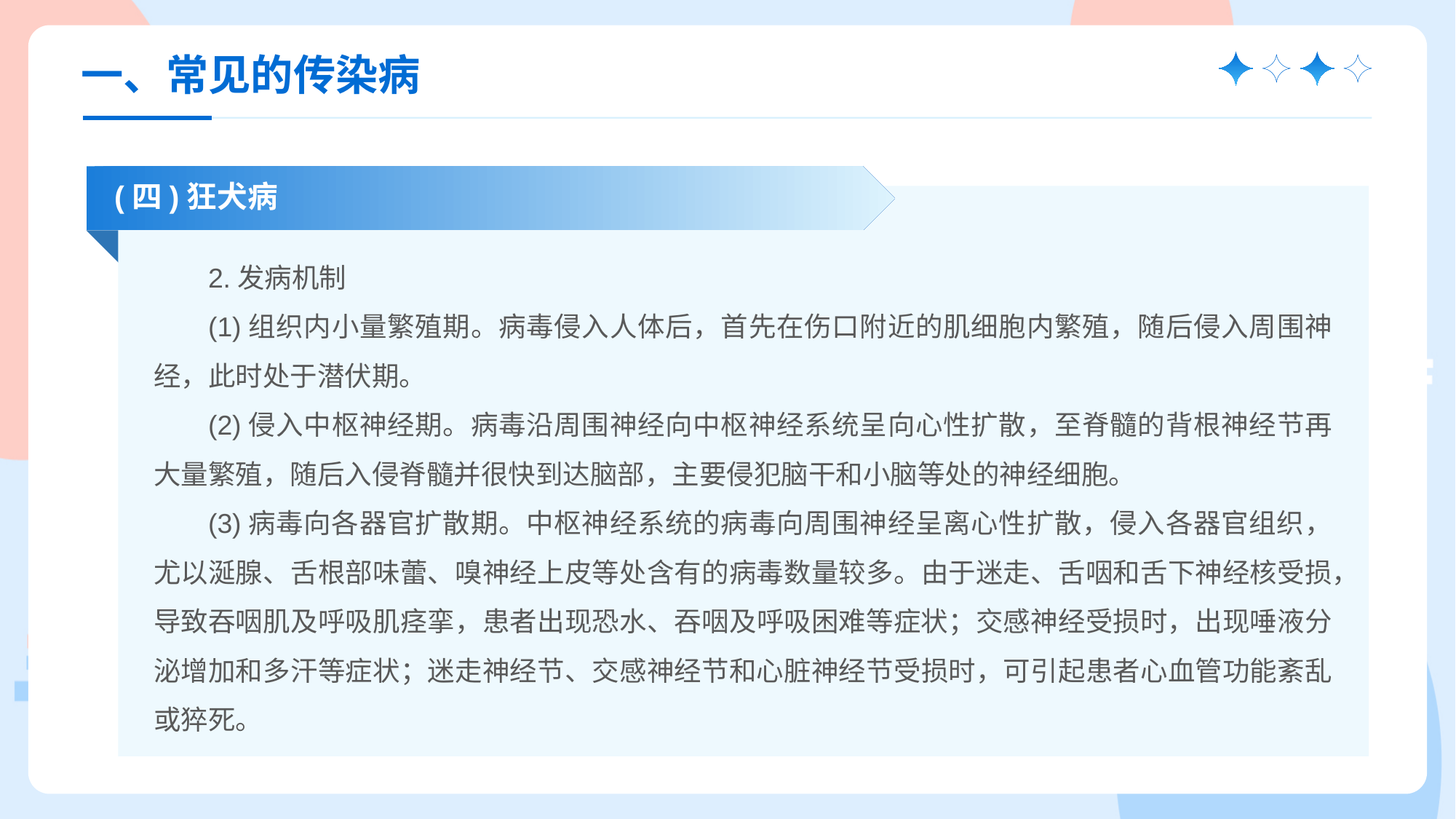

一、常见的传染病
(四)狂犬病

2.发病机制
(1)组织内小量繁殖期。病毒侵入人体后，首先在伤口附近的肌细胞内繁殖，随后侵入周围神经，此时处于潜伏期。
(2)侵入中枢神经期。病毒沿周围神经向中枢神经系统呈向心性扩散，至脊髓的背根神经节再大量繁殖，随后入侵脊髓并很快到达脑部，主要侵犯脑干和小脑等处的神经细胞。
(3)病毒向各器官扩散期。中枢神经系统的病毒向周围神经呈离心性扩散，侵入各器官组织，尤以涎腺、舌根部味蕾、嗅神经上皮等处含有的病毒数量较多。由于迷走、舌咽和舌下神经核受损，导致吞咽肌及呼吸肌痉挛，患者出现恐水、吞咽及呼吸困难等症状；交感神经受损时，出现唾液分泌增加和多汗等症状；迷走神经节、交感神经节和心脏神经节受损时，可引起患者心血管功能紊乱或猝死。